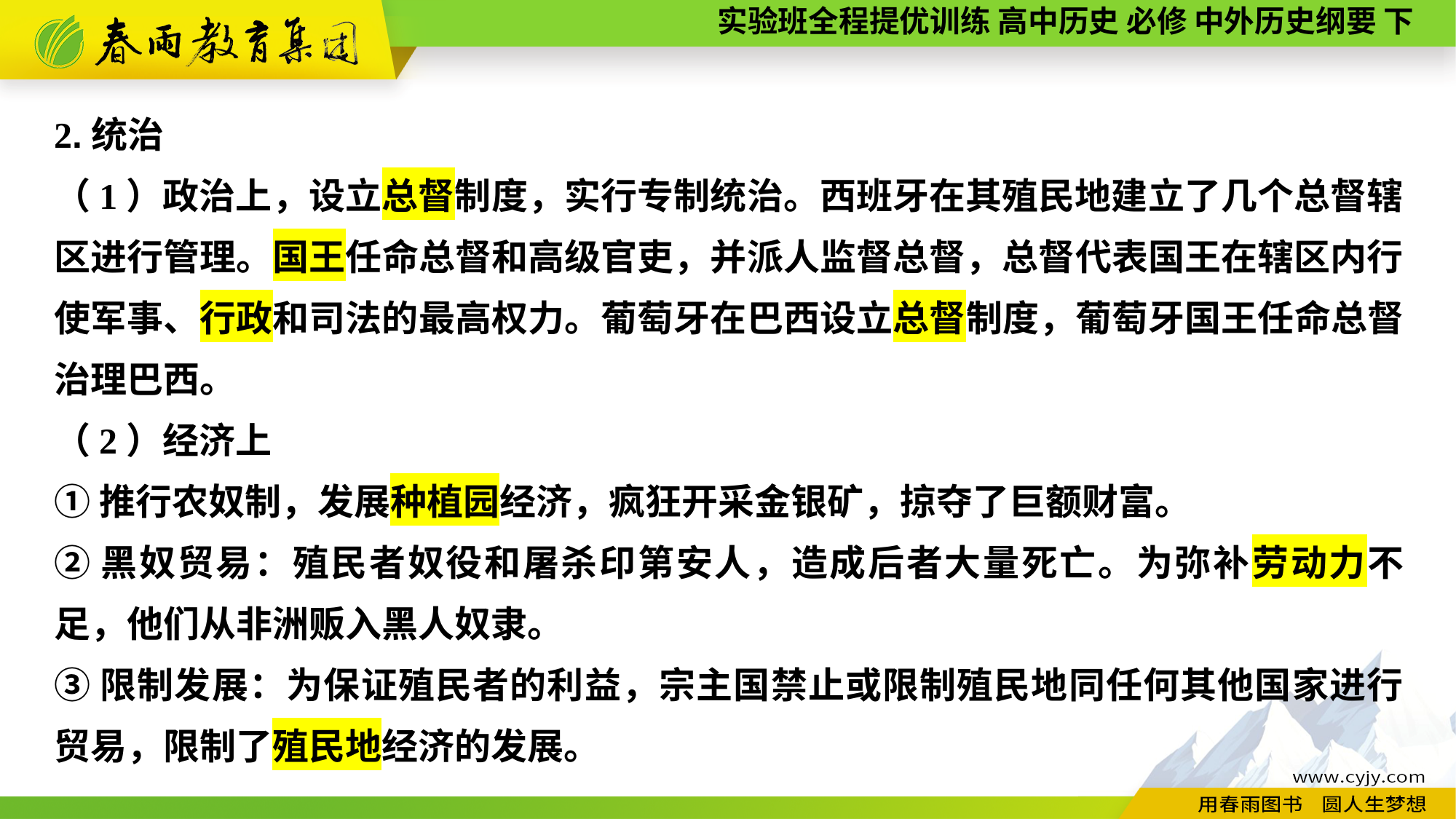

2.统治
（1）政治上，设立总督制度，实行专制统治。西班牙在其殖民地建立了几个总督辖区进行管理。国王任命总督和高级官吏，并派人监督总督，总督代表国王在辖区内行使军事、行政和司法的最高权力。葡萄牙在巴西设立总督制度，葡萄牙国王任命总督治理巴西。
（2）经济上
①推行农奴制，发展种植园经济，疯狂开采金银矿，掠夺了巨额财富。
②黑奴贸易：殖民者奴役和屠杀印第安人，造成后者大量死亡。为弥补劳动力不足，他们从非洲贩入黑人奴隶。
③限制发展：为保证殖民者的利益，宗主国禁止或限制殖民地同任何其他国家进行贸易，限制了殖民地经济的发展。